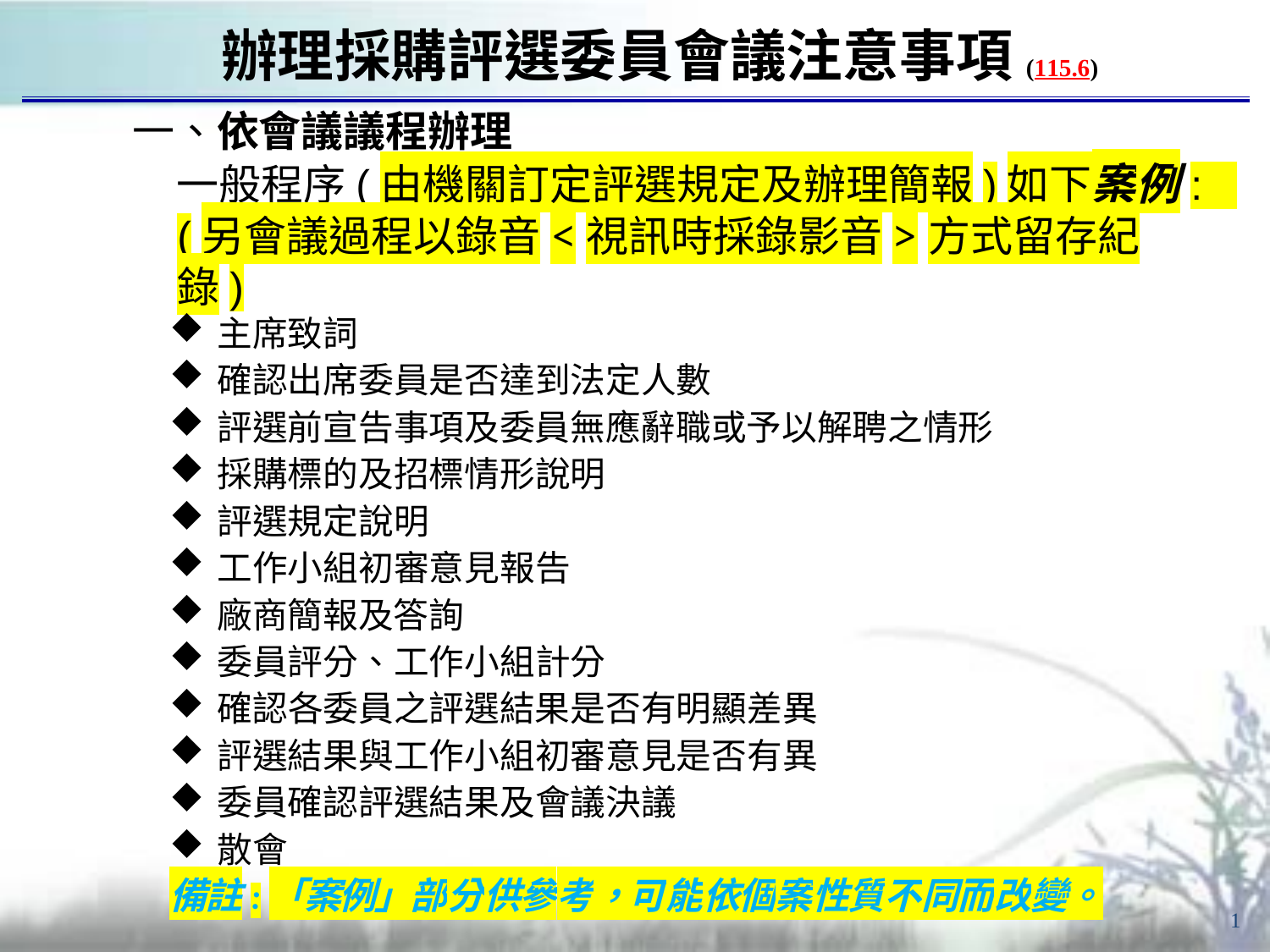

# 辦理採購評選委員會議注意事項(115.6)
一、依會議議程辦理
一般程序(由機關訂定評選規定及辦理簡報)如下案例:(另會議過程以錄音<視訊時採錄影音>方式留存紀錄)
主席致詞
確認出席委員是否達到法定人數
評選前宣告事項及委員無應辭職或予以解聘之情形
採購標的及招標情形說明
評選規定說明
工作小組初審意見報告
廠商簡報及答詢
委員評分、工作小組計分
確認各委員之評選結果是否有明顯差異
評選結果與工作小組初審意見是否有異
委員確認評選結果及會議決議
散會
備註:「案例」部分供參考，可能依個案性質不同而改變。
1